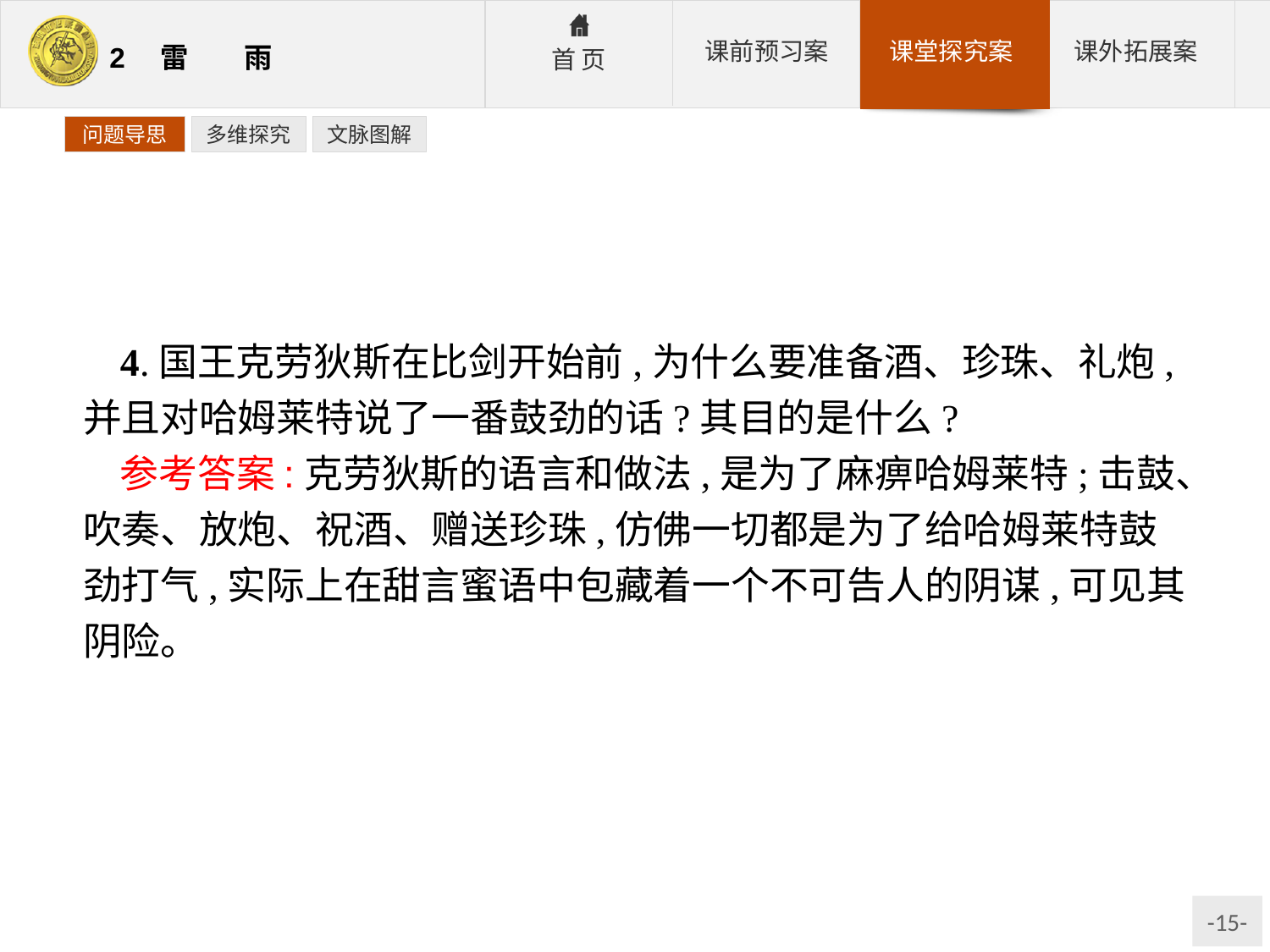

问题导思
多维探究
文脉图解
4.国王克劳狄斯在比剑开始前,为什么要准备酒、珍珠、礼炮,并且对哈姆莱特说了一番鼓劲的话?其目的是什么?
参考答案:克劳狄斯的语言和做法,是为了麻痹哈姆莱特;击鼓、吹奏、放炮、祝酒、赠送珍珠,仿佛一切都是为了给哈姆莱特鼓劲打气,实际上在甜言蜜语中包藏着一个不可告人的阴谋,可见其阴险。